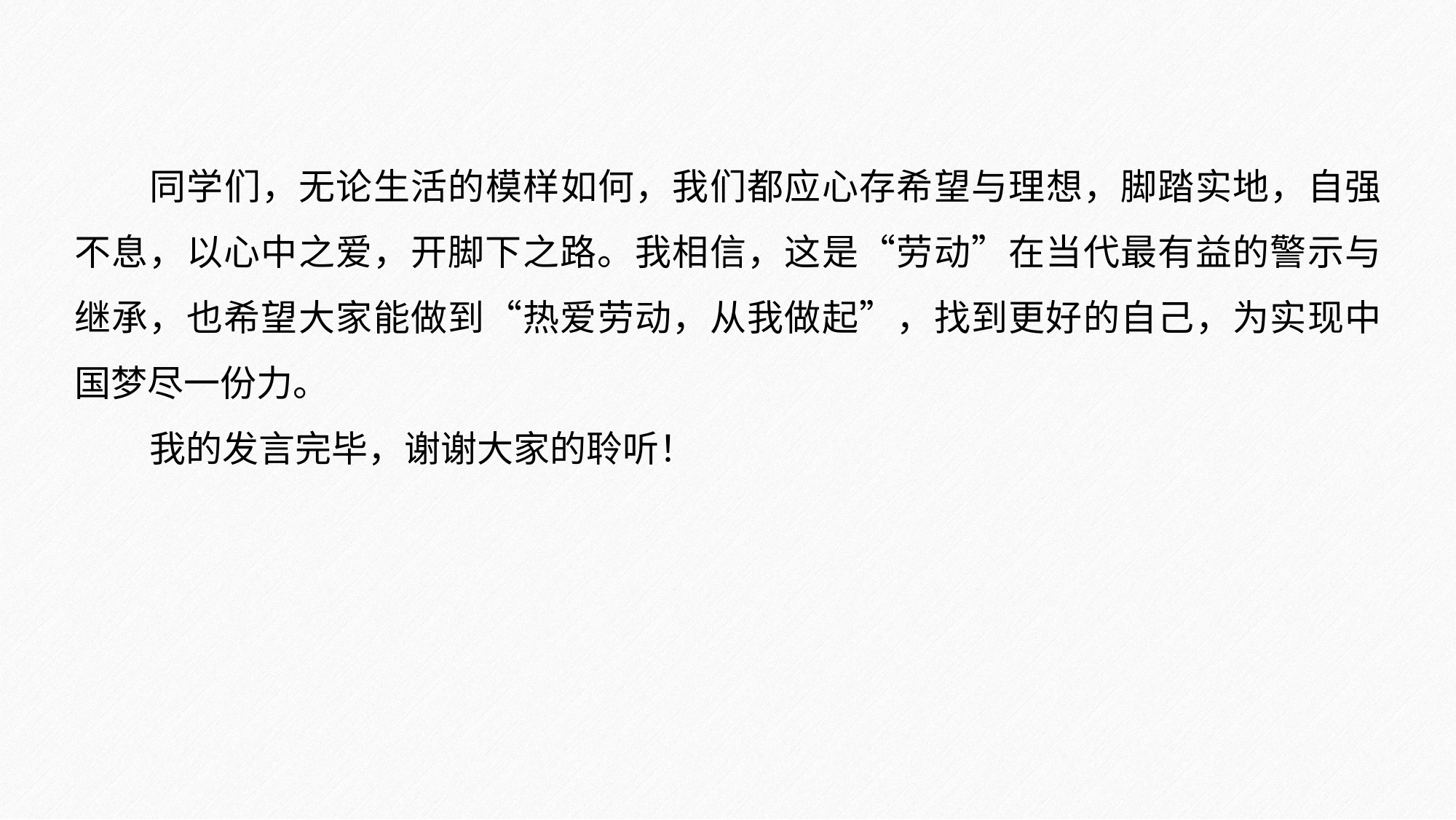

同学们，无论生活的模样如何，我们都应心存希望与理想，脚踏实地，自强不息，以心中之爱，开脚下之路。我相信，这是“劳动”在当代最有益的警示与继承，也希望大家能做到“热爱劳动，从我做起”，找到更好的自己，为实现中国梦尽一份力。
我的发言完毕，谢谢大家的聆听！